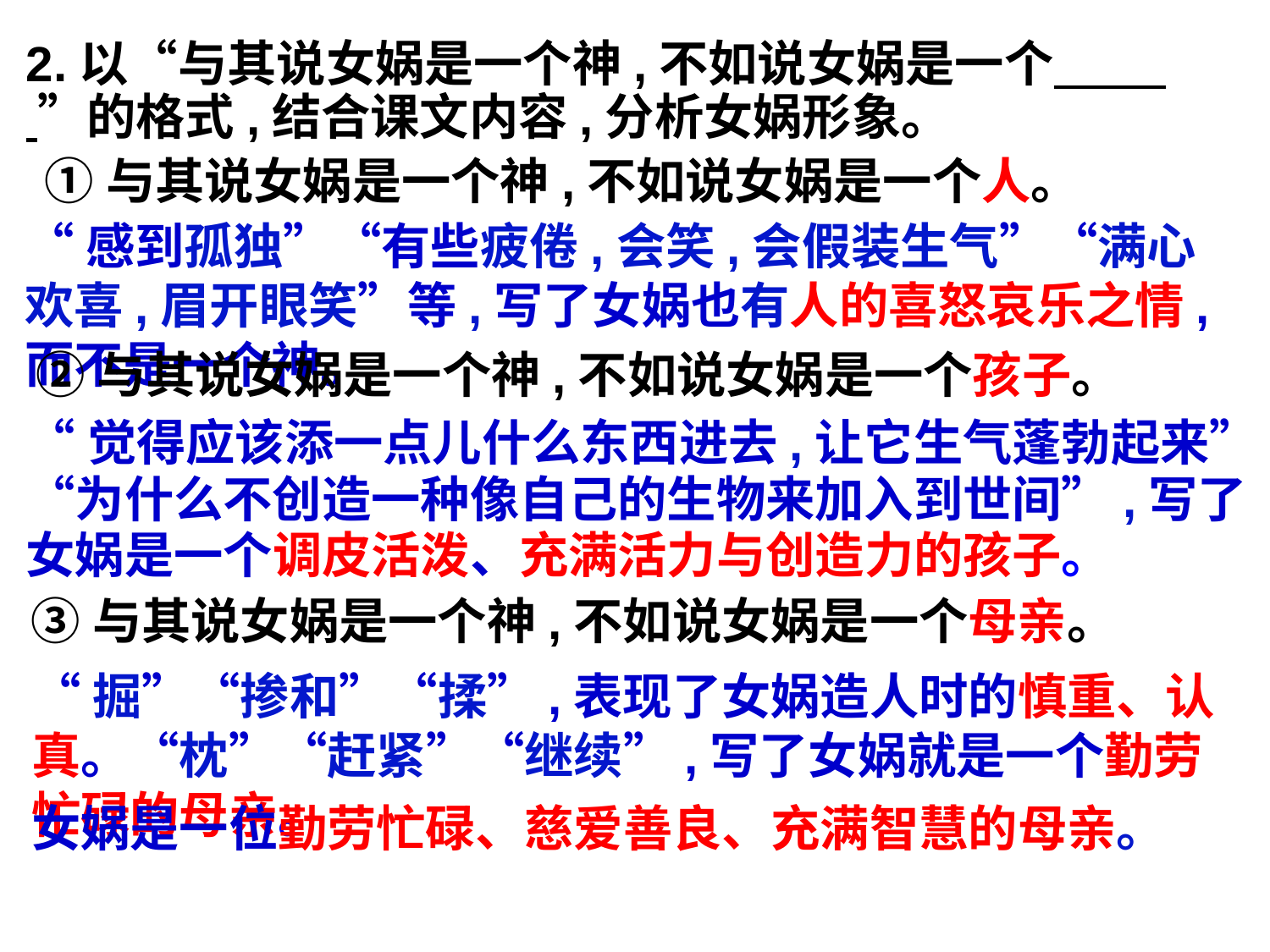

2.以“与其说女娲是一个神,不如说女娲是一个            ”的格式,结合课文内容,分析女娲形象。
①与其说女娲是一个神,不如说女娲是一个人。
“感到孤独”“有些疲倦,会笑,会假装生气”“满心欢喜,眉开眼笑”等,写了女娲也有人的喜怒哀乐之情,而不是一个神。
 ②与其说女娲是一个神,不如说女娲是一个孩子。
“觉得应该添一点儿什么东西进去,让它生气蓬勃起来”“为什么不创造一种像自己的生物来加入到世间”,写了女娲是一个调皮活泼、充满活力与创造力的孩子。
③与其说女娲是一个神,不如说女娲是一个母亲。
“掘”“掺和”“揉”,表现了女娲造人时的慎重、认真。“枕”“赶紧”“继续”,写了女娲就是一个勤劳忙碌的母亲。
女娲是一位勤劳忙碌、慈爱善良、充满智慧的母亲。